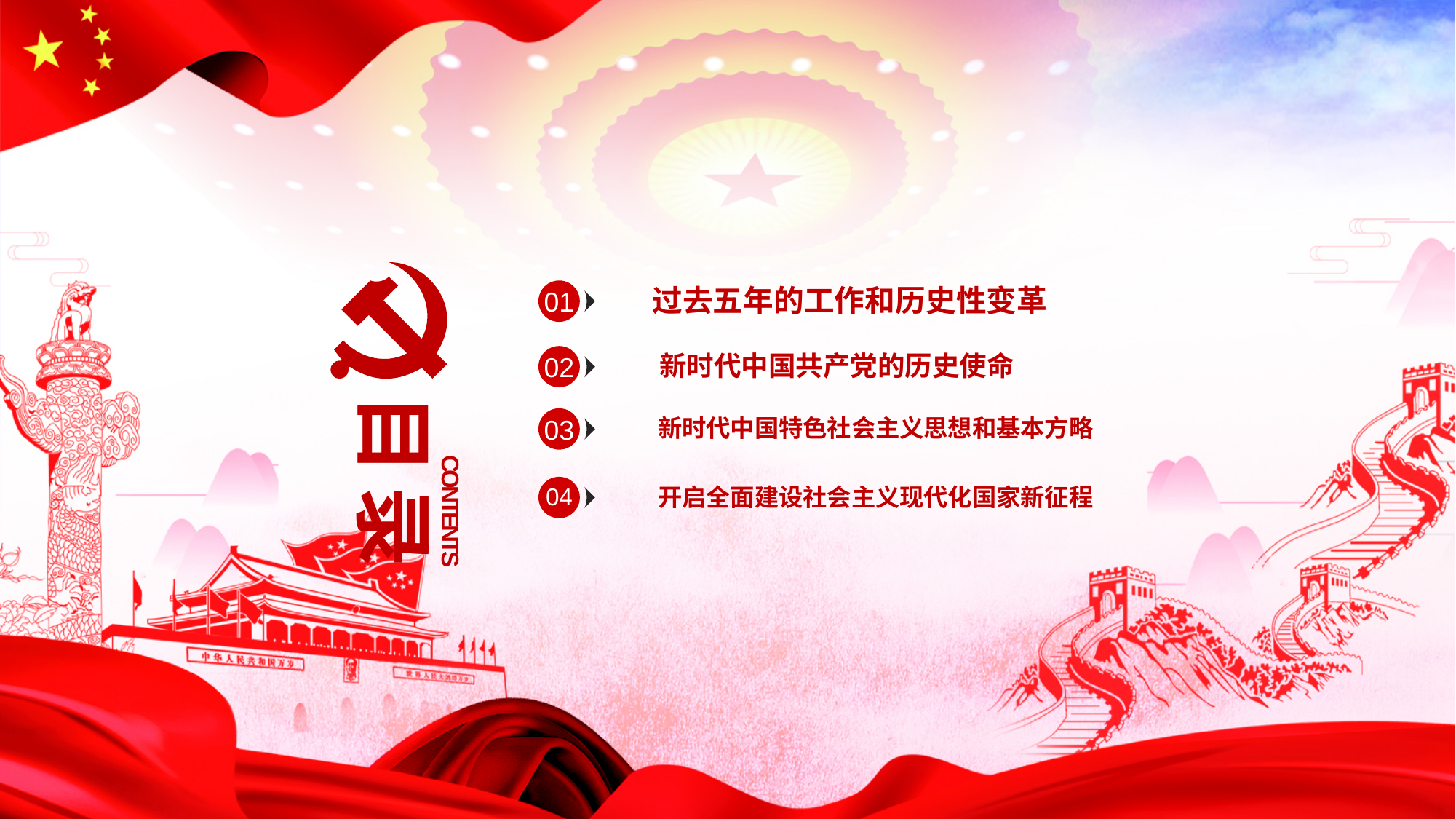

01
过去五年的工作和历史性变革

02
新时代中国共产党的历史使命

目录
CONTENTS

03
新时代中国特色社会主义思想和基本方略

04
开启全面建设社会主义现代化国家新征程